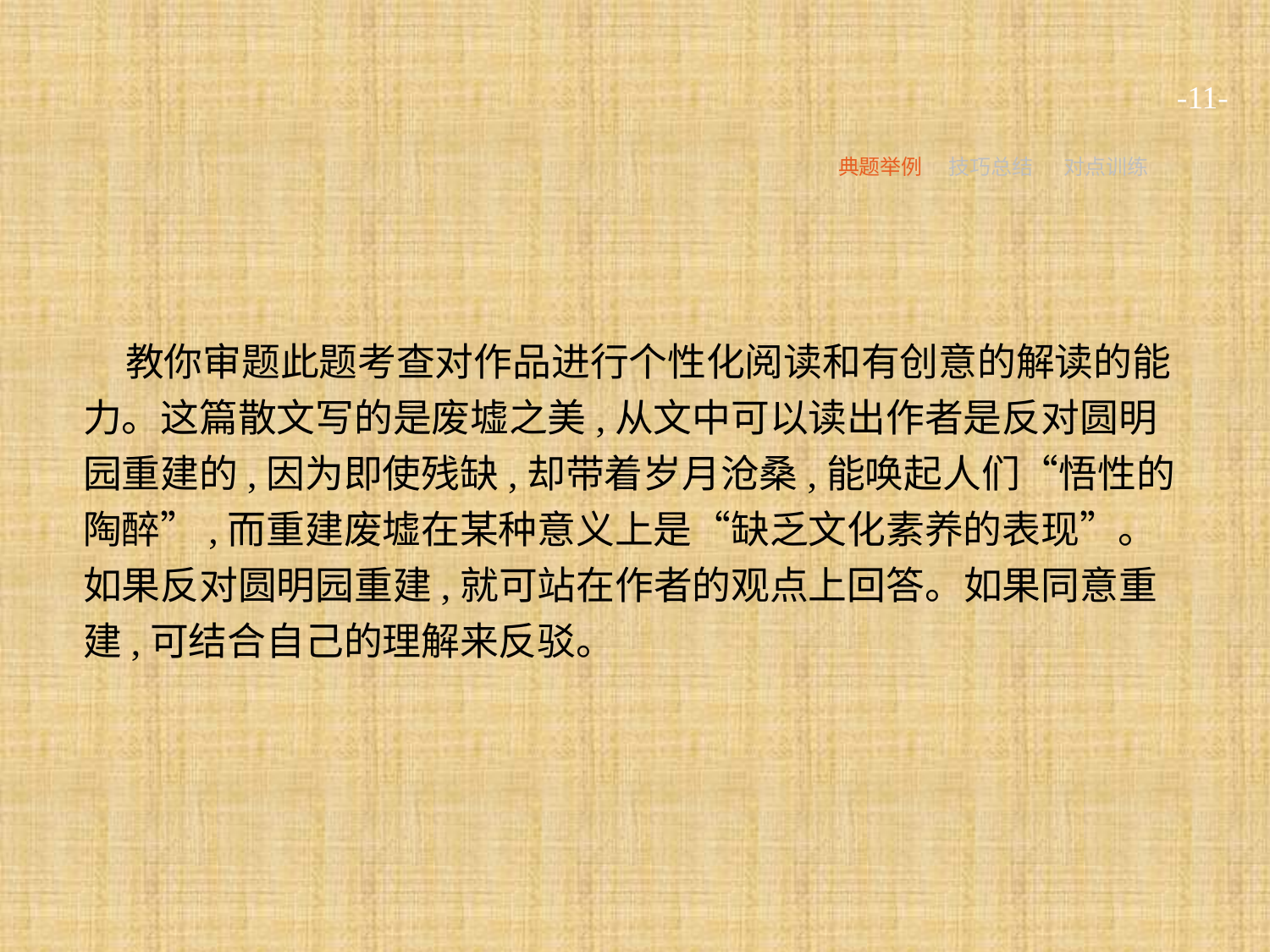

-11-
典题举例
技巧总结
对点训练
教你审题此题考查对作品进行个性化阅读和有创意的解读的能力。这篇散文写的是废墟之美,从文中可以读出作者是反对圆明园重建的,因为即使残缺,却带着岁月沧桑,能唤起人们“悟性的陶醉”,而重建废墟在某种意义上是“缺乏文化素养的表现”。如果反对圆明园重建,就可站在作者的观点上回答。如果同意重建,可结合自己的理解来反驳。